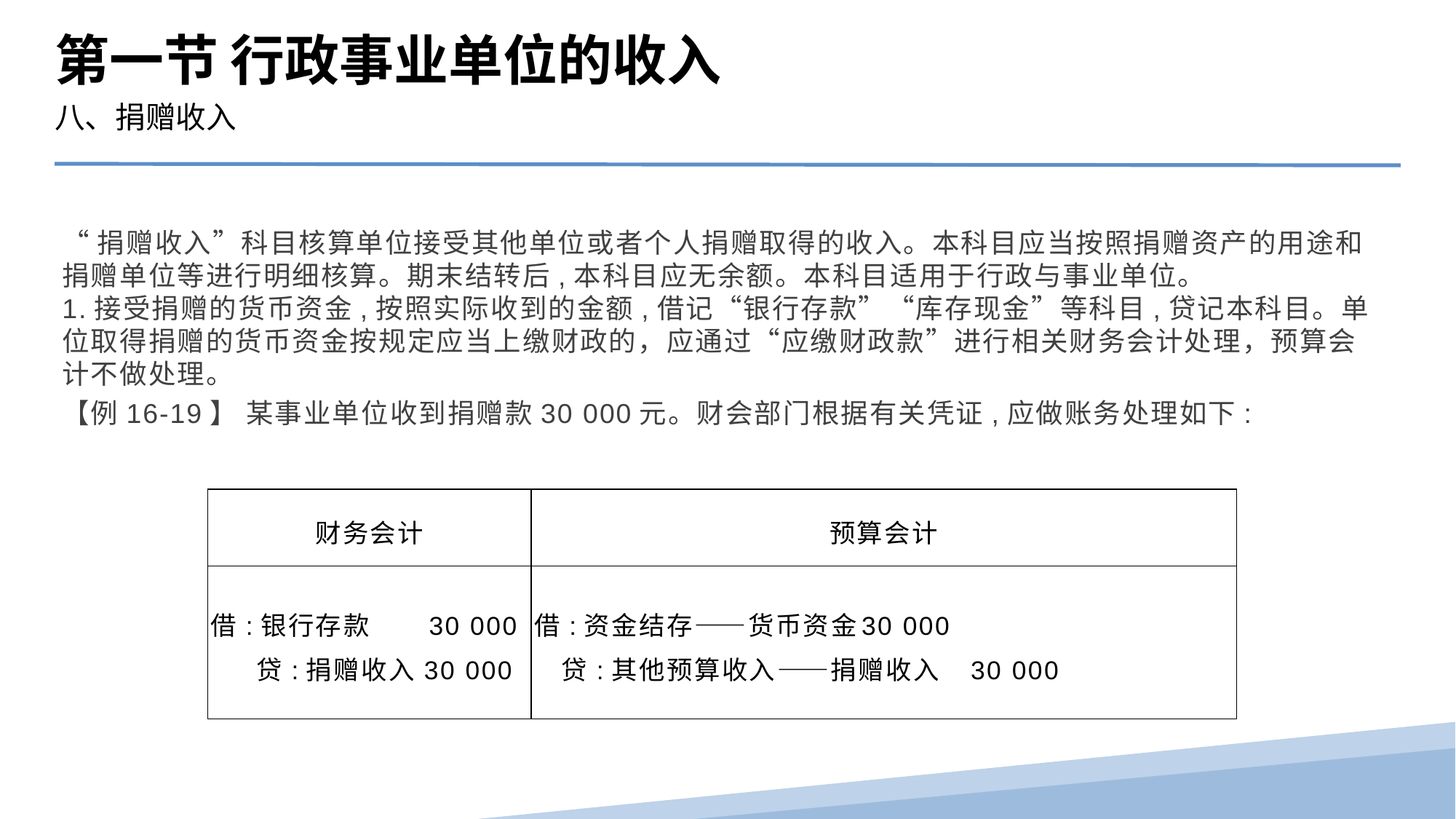

第一节 行政事业单位的收入
八、捐赠收入
“捐赠收入”科目核算单位接受其他单位或者个人捐赠取得的收入。本科目应当按照捐赠资产的用途和捐赠单位等进行明细核算。期末结转后,本科目应无余额。本科目适用于行政与事业单位。
1.接受捐赠的货币资金,按照实际收到的金额,借记“银行存款”“库存现金”等科目,贷记本科目。单位取得捐赠的货币资金按规定应当上缴财政的，应通过“应缴财政款”进行相关财务会计处理，预算会计不做处理。
【例16-19】 某事业单位收到捐赠款30 000元。财会部门根据有关凭证,应做账务处理如下:
| 财务会计 | 预算会计 |
| --- | --- |
| 借:银行存款 30 000 贷:捐赠收入30 000 | 借:资金结存——货币资金 30 000 贷:其他预算收入——捐赠收入 30 000 |